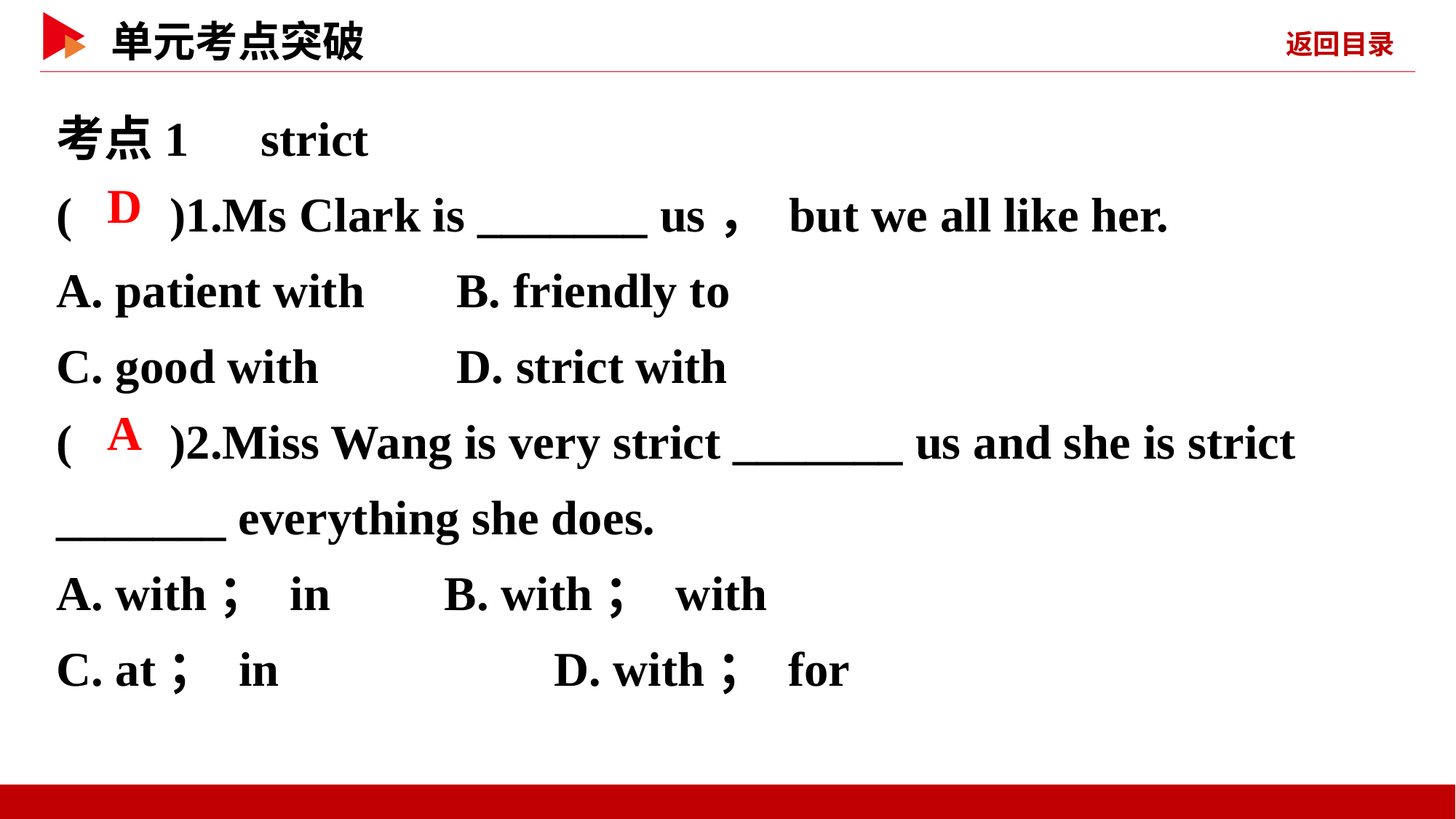

考点1　strict
(        )1.Ms Clark is _______ us， but we all like her.
A. patient with	      B. friendly to
C. good with	      D. strict with
(        )2.Miss Wang is very strict _______ us and she is strict _______ everything she does.
A. with； in	     B. with； with
C. at； in	              D. with； for
   D
   A